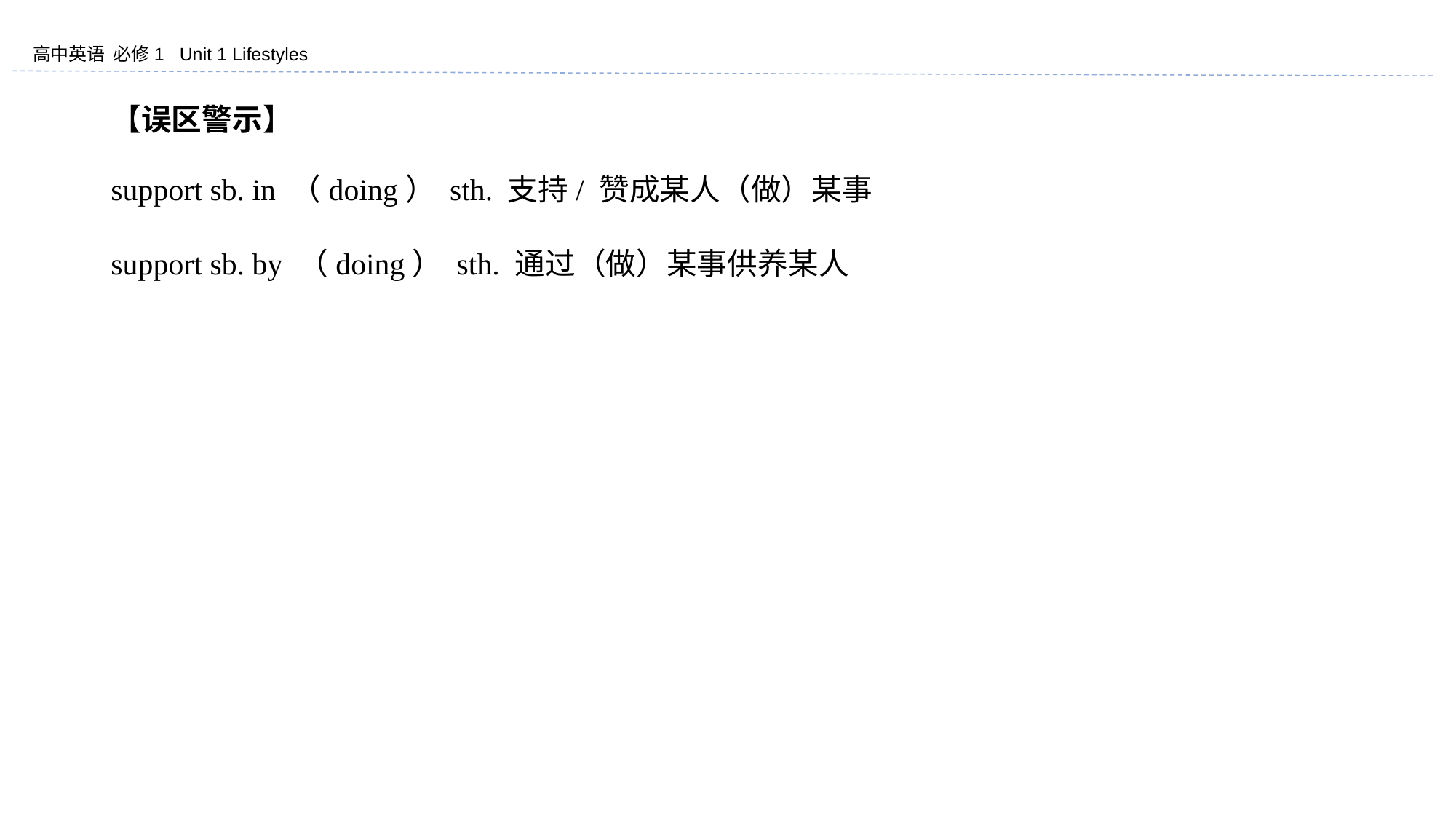

【误区警示】
support sb. in （doing） sth. 支持/ 赞成某人（做）某事
support sb. by （doing） sth. 通过（做）某事供养某人